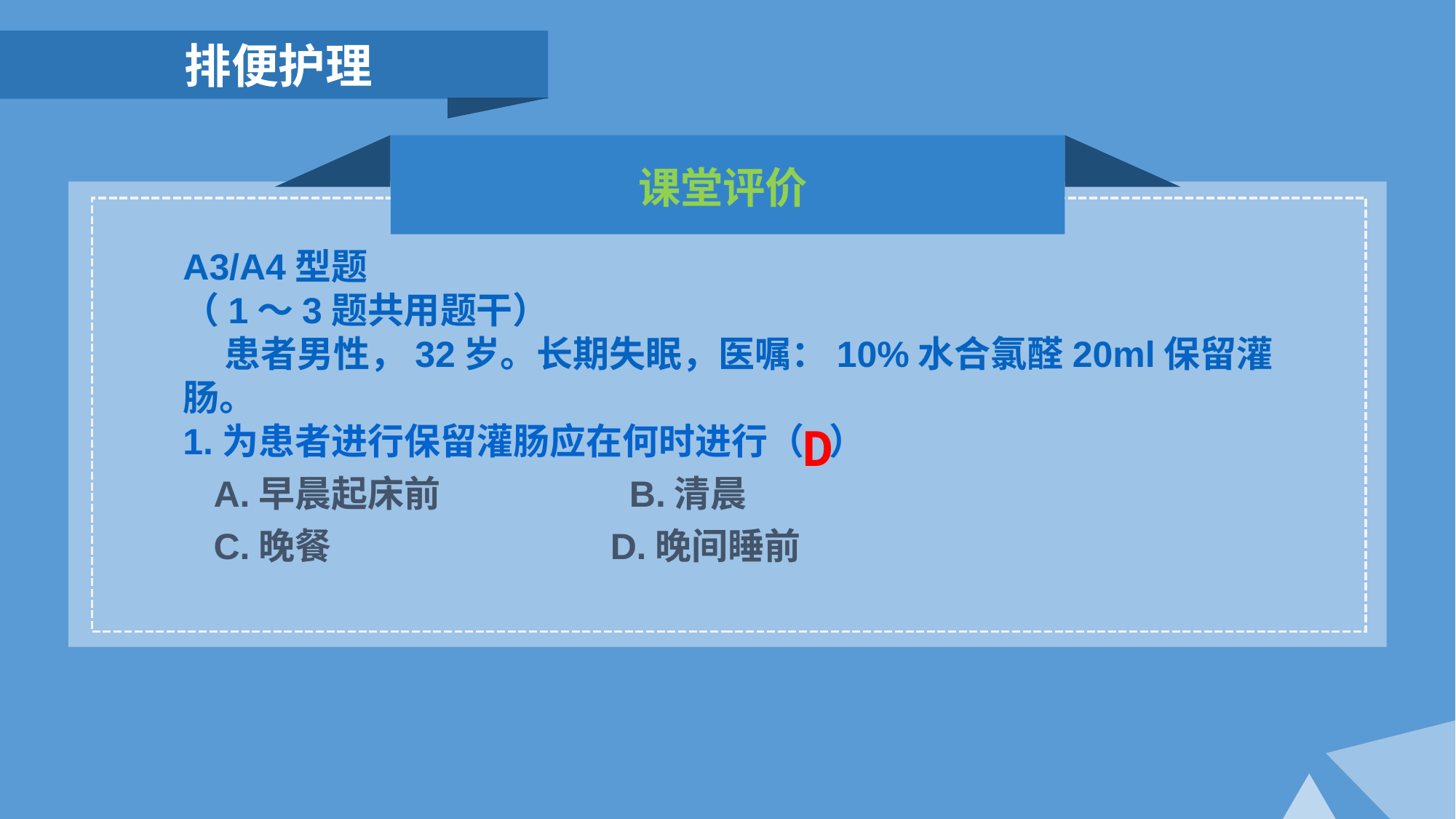

排便护理

课堂评价

A3/A4型题
（1～3题共用题干）
    患者男性，32岁。长期失眠，医嘱：10%水合氯醛20ml保留灌肠。
1.为患者进行保留灌肠应在何时进行（   ）
   A.早晨起床前                      B.清晨
   C.晚餐                                 D.晚间睡前

D